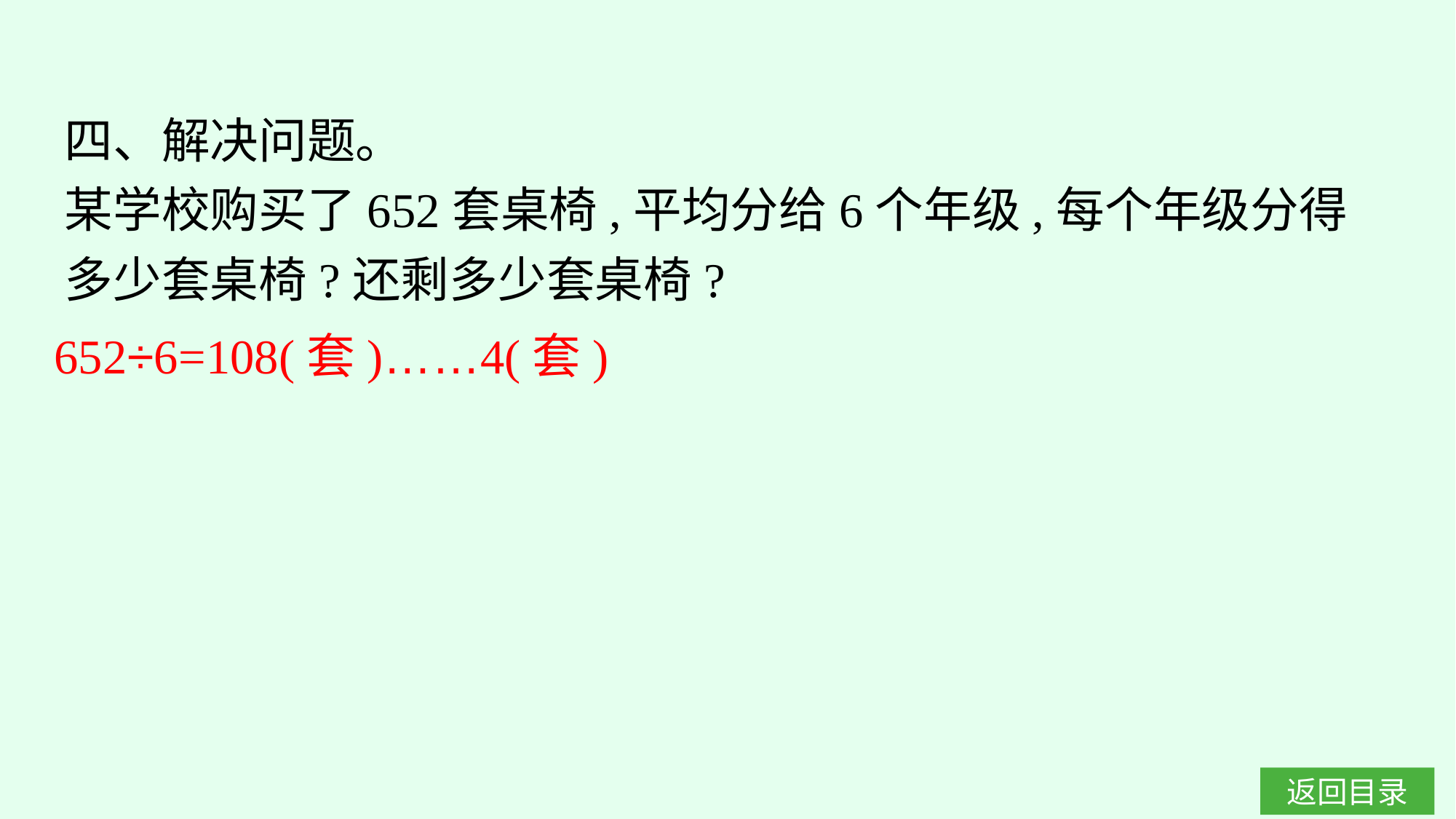

四、解决问题。
某学校购买了652套桌椅,平均分给6个年级,每个年级分得多少套桌椅?还剩多少套桌椅?
652÷6=108(套)……4(套)